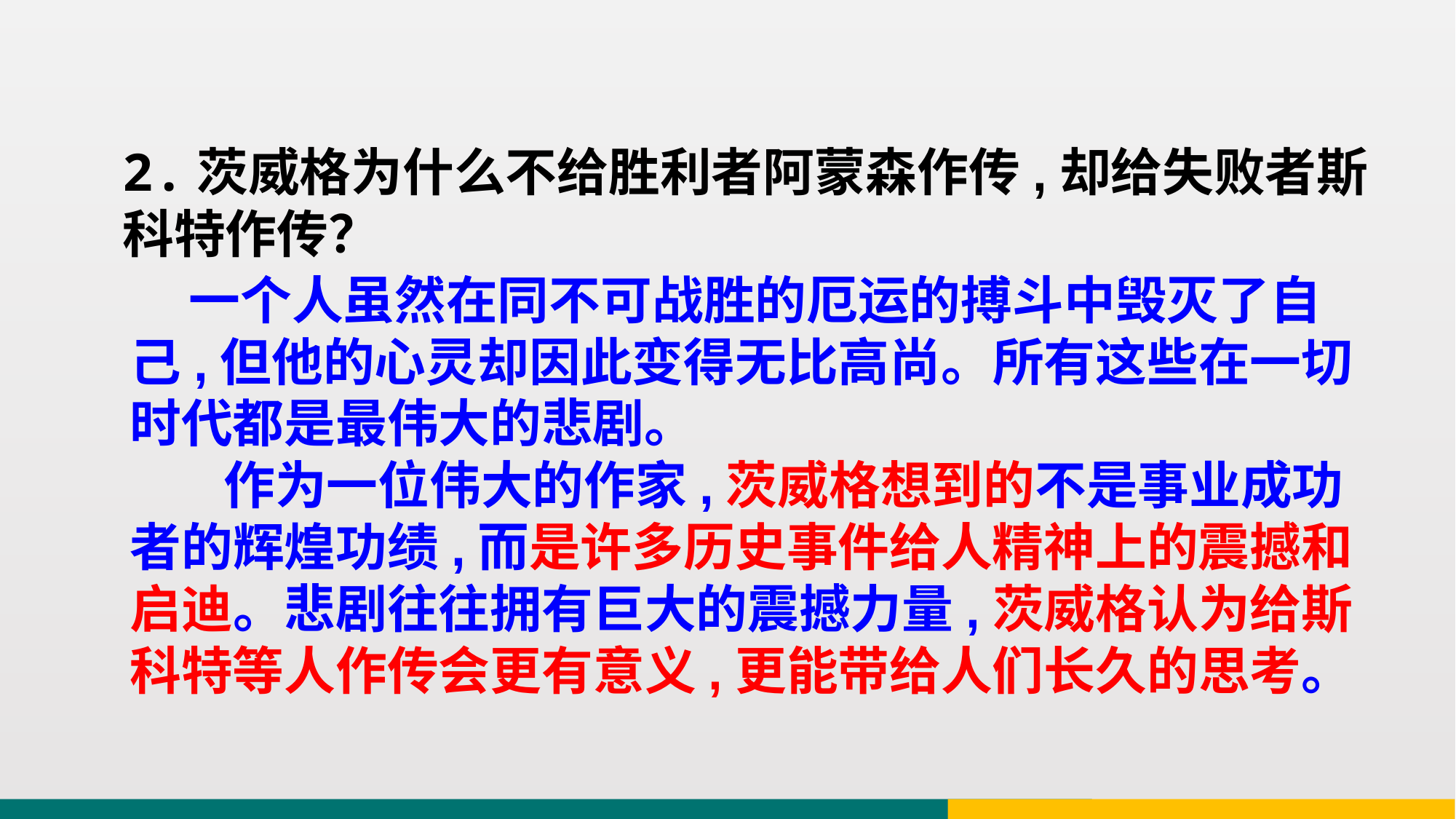

2.茨威格为什么不给胜利者阿蒙森作传,却给失败者斯科特作传？
    一个人虽然在同不可战胜的厄运的搏斗中毁灭了自己,但他的心灵却因此变得无比高尚。所有这些在一切时代都是最伟大的悲剧。
       作为一位伟大的作家,茨威格想到的不是事业成功者的辉煌功绩,而是许多历史事件给人精神上的震撼和启迪。悲剧往往拥有巨大的震撼力量,茨威格认为给斯科特等人作传会更有意义,更能带给人们长久的思考。